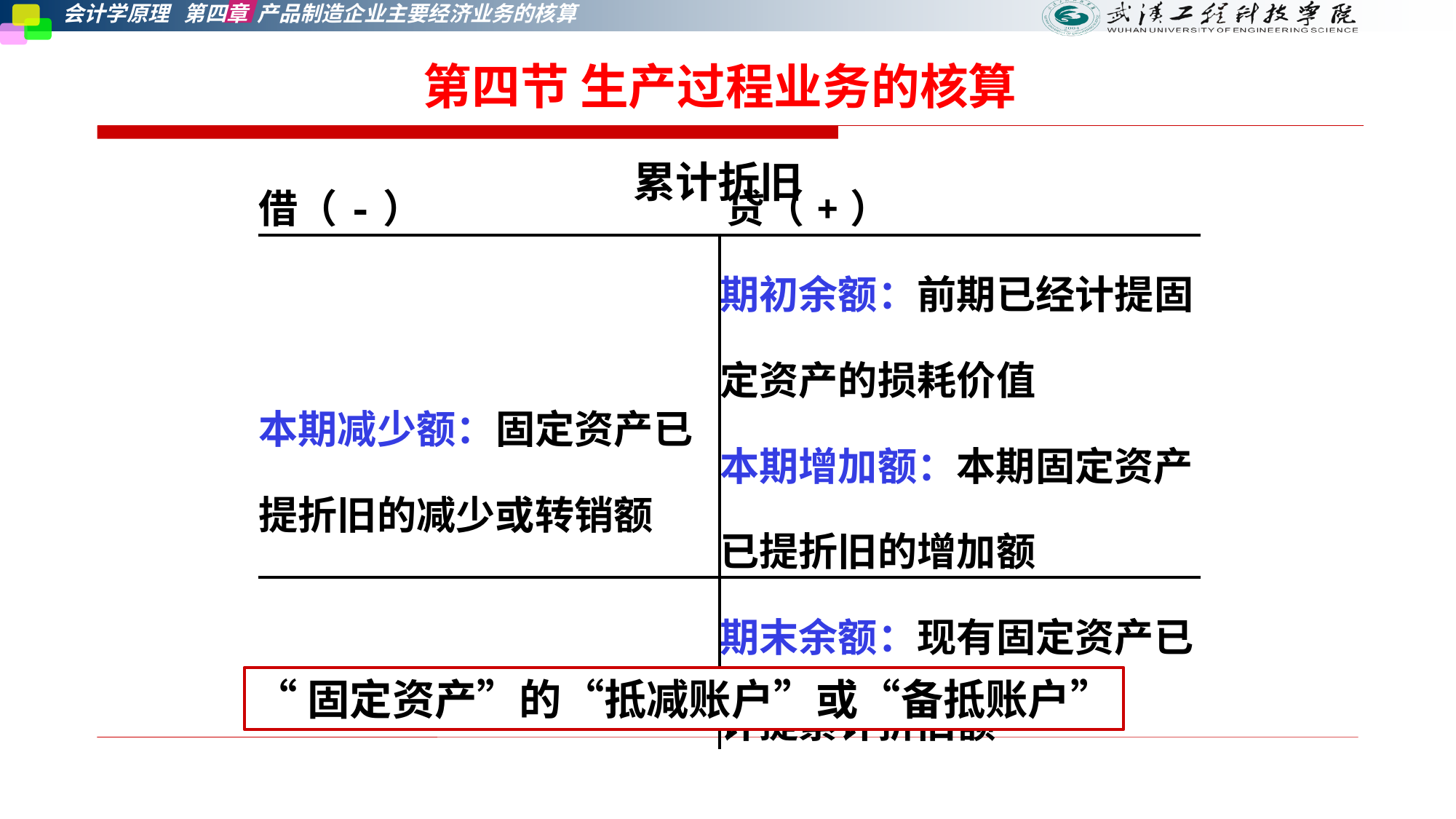

第四节 生产过程业务的核算
累计折旧
| 借（-） 贷（+） |  |
| --- | --- |
| 本期减少额：固定资产已提折旧的减少或转销额 | 期初余额：前期已经计提固定资产的损耗价值 本期增加额：本期固定资产已提折旧的增加额 |
|  | 期末余额：现有固定资产已计提累计折旧额 |
“固定资产”的“抵减账户”或“备抵账户”